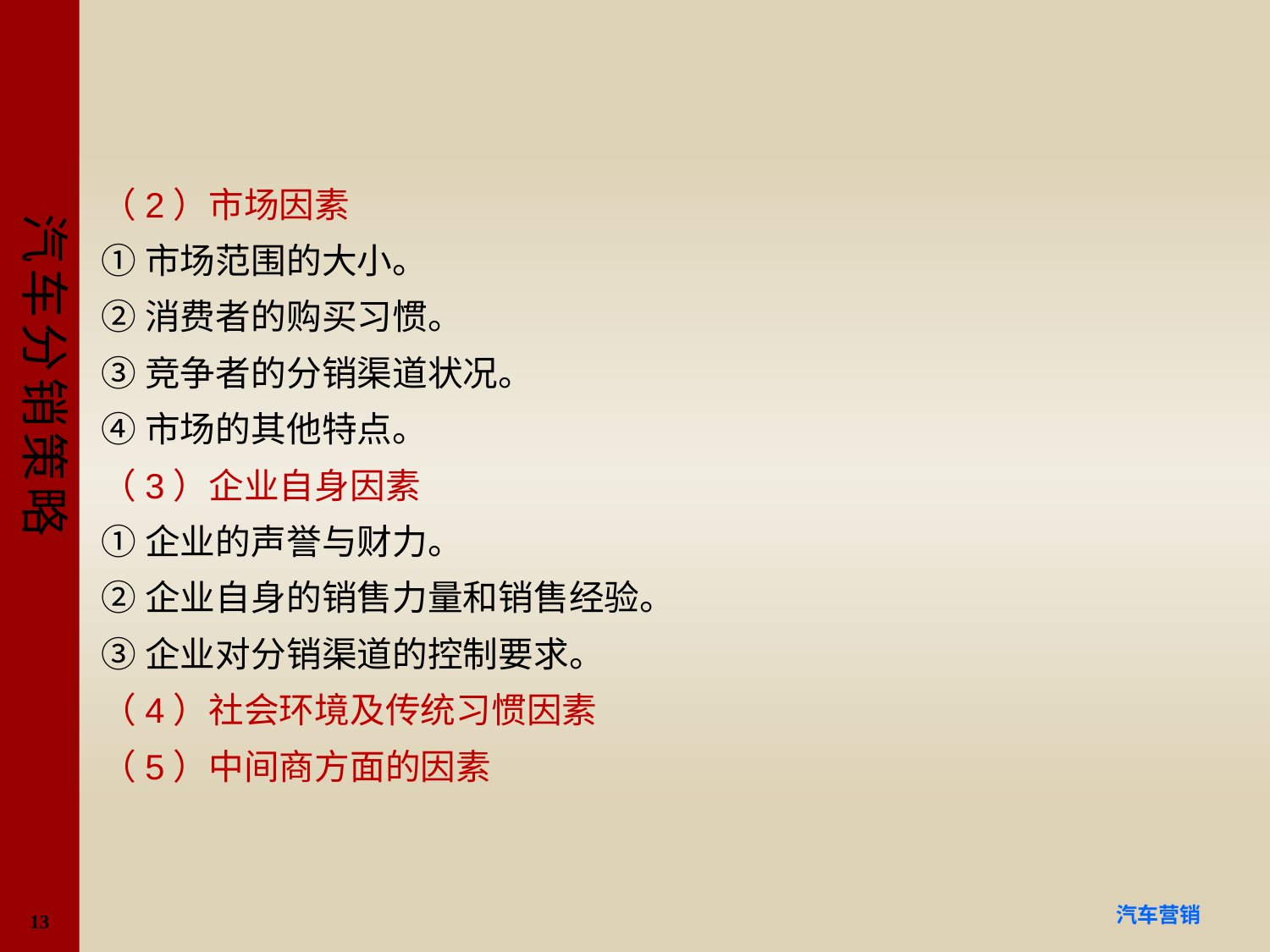

#
（2）市场因素
①市场范围的大小。
②消费者的购买习惯。
③竞争者的分销渠道状况。
④市场的其他特点。
（3）企业自身因素
①企业的声誉与财力。
②企业自身的销售力量和销售经验。
③企业对分销渠道的控制要求。
（4）社会环境及传统习惯因素
（5）中间商方面的因素

13